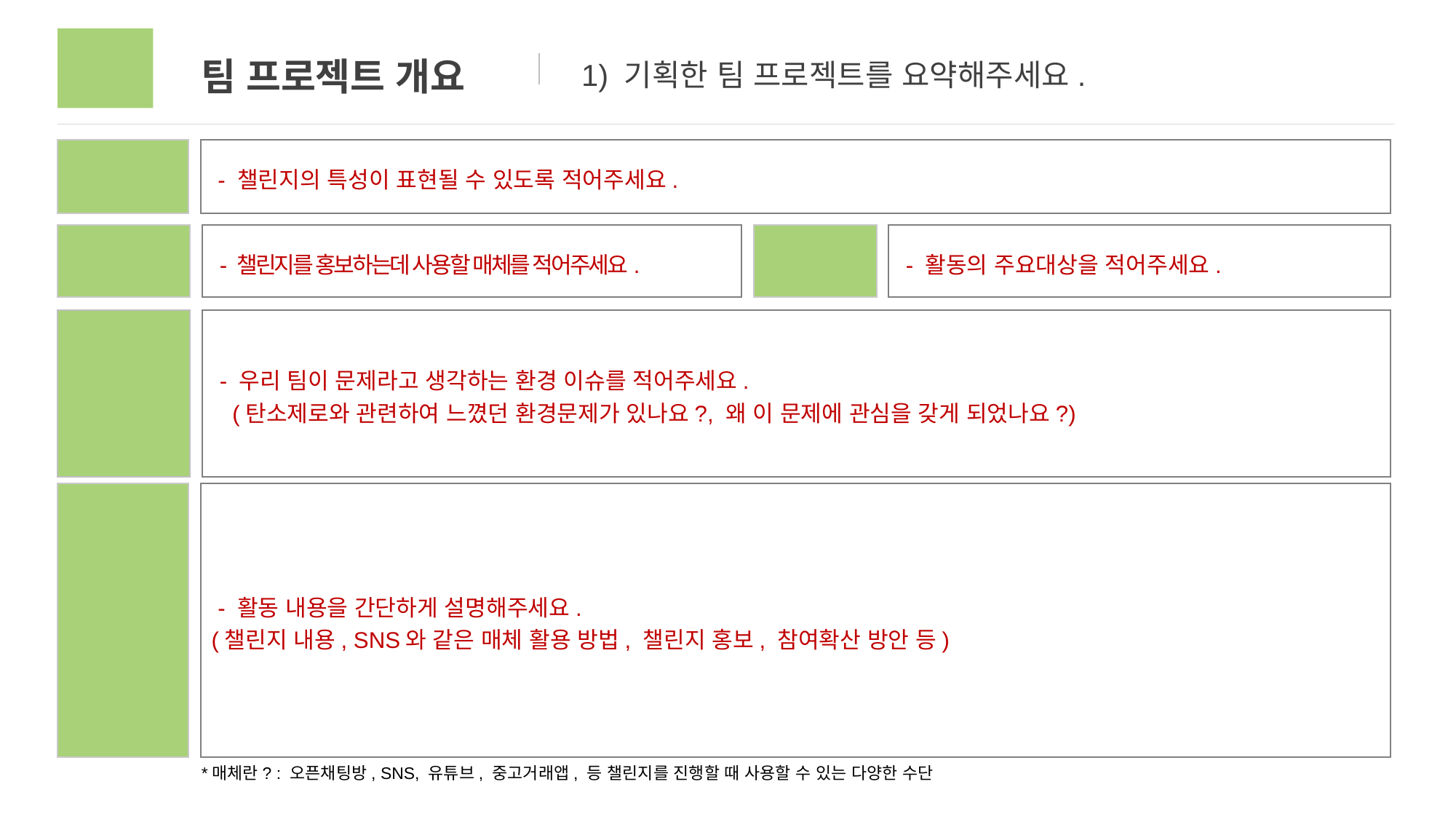

02
팀 프로젝트 개요
1) 기획한 팀 프로젝트를 요약해주세요.
활 동 명
 - 챌린지의 특성이 표현될 수 있도록 적어주세요.
*매   체
 - 챌린지를 홍보하는데 사용할 매체를 적어주세요.
주요대상
 - 활동의 주요대상을 적어주세요.
 - 우리 팀이 문제라고 생각하는 환경 이슈를 적어주세요.
   (탄소제로와 관련하여 느꼈던 환경문제가 있나요?, 왜 이 문제에 관심을 갖게 되었나요?)
문제 정의
활동내용
 - 활동 내용을 간단하게 설명해주세요.
(챌린지 내용, SNS와 같은 매체 활용 방법, 챌린지 홍보, 참여확산 방안 등)
*매체란? : 오픈채팅방, SNS, 유튜브, 중고거래앱, 등 챌린지를 진행할 때 사용할 수 있는 다양한 수단